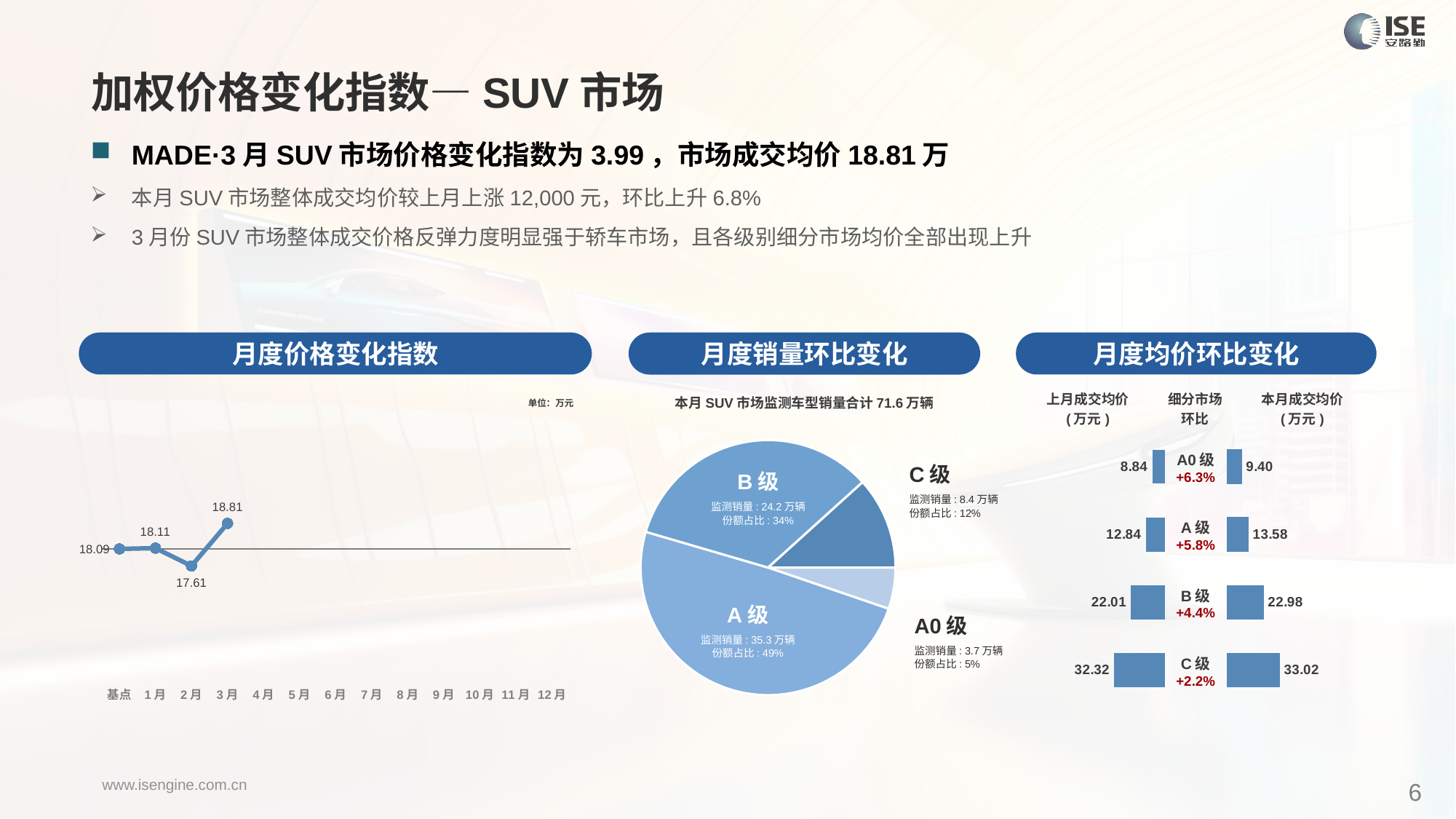

加权价格变化指数—SUV市场
MADE·3月SUV市场价格变化指数为3.99，市场成交均价18.81万
本月SUV市场整体成交均价较上月上涨12,000元，环比上升6.8%
3月份SUV市场整体成交价格反弹力度明显强于轿车市场，且各级别细分市场均价全部出现上升
月度价格变化指数

月度均价环比变化

月度销量环比变化

### Chart

| Category | Y2024 |
|---|---|
| 基点 | 0.0 |
| 1月 | 0.12299570421880901 |
| 2月 | -2.66 |
| 3月 | 3.99 |
| 4月 | None |
| 5月 | None |
| 6月 | None |
| 7月 | None |
| 8月 | None |
| 9月 | None |
| 10月 | None |
| 11月 | None |
| 12月 | None |
本月SUV市场监测车型销量合计71.6万辆
| 上月成交均价 (万元) | 细分市场 环比 | 本月成交均价 (万元) |
| --- | --- | --- |
单位：万元

### Chart

| Category | 细分市场 |
|---|---|
| A0级 | 37580.0 |
| A级 | 353277.0 |
| B级 | 242138.0 |
| C级 | 83801.0 |
| A0级 +6.3% |
| --- |
| A级 +5.8% |
| B级 +4.4% |
| C级 +2.2% |

### Chart

| Category | 成交均价 |
|---|---|
| A0 | 8.84 |
| A | 12.84 |
| B | 22.01 |
| C | 32.32 |

### Chart

| Category | 金额 |
|---|---|
| A0 | 9.395532996274719 |
| A | 13.582456332707794 |
| B | 22.980483909081737 |
| C | 33.01500220761089 |
C级
监测销量: 8.4万辆
份额占比: 12%
B级
监测销量: 24.2万辆
份额占比: 34%
A级
监测销量: 35.3万辆
份额占比: 49%
A0级
监测销量: 3.7万辆
份额占比: 5%
6